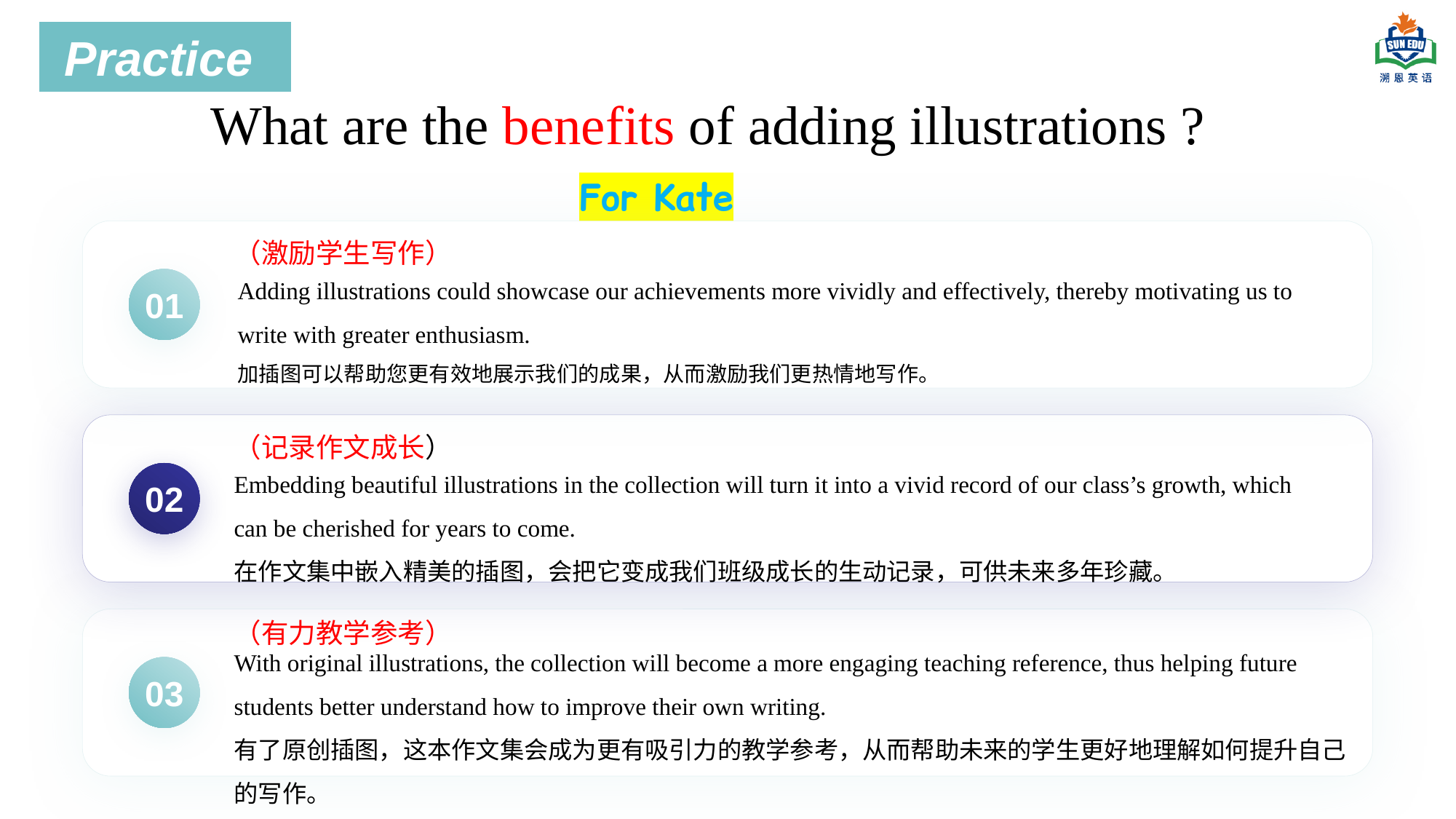

Practice
What are the benefits of adding illustrations ?
For Kate
（激励学生写作）

Adding illustrations could showcase our achievements more vividly and effectively, thereby motivating us to write with greater enthusiasm.
加插图可以帮助您更有效地展示我们的成果，从而激励我们更热情地写作。

01
（记录作文成长）

Embedding beautiful illustrations in the collection will turn it into a vivid record of our class’s growth, which can be cherished for years to come.
在作文集中嵌入精美的插图，会把它变成我们班级成长的生动记录，可供未来多年珍藏。

02
（有力教学参考）

With original illustrations, the collection will become a more engaging teaching reference, thus helping future students better understand how to improve their own writing.
有了原创插图，这本作文集会成为更有吸引力的教学参考，从而帮助未来的学生更好地理解如何提升自己的写作。

03